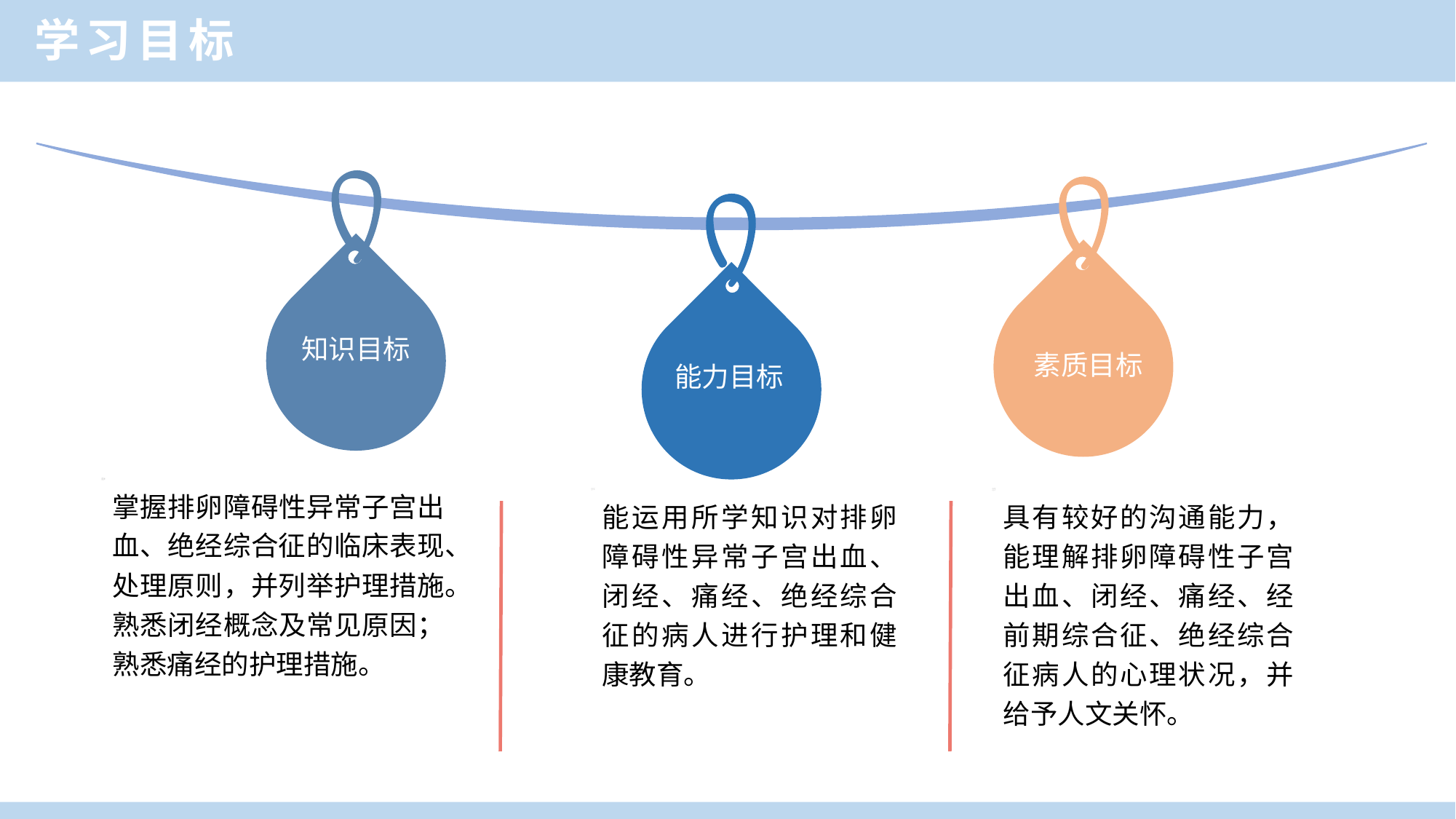

学习目标

知识目标

素质目标

能力目标
掌握排卵障碍性异常子宫出血、绝经综合征的临床表现、处理原则，并列举护理措施。
熟悉闭经概念及常见原因；熟悉痛经的护理措施。
能运用所学知识对排卵障碍性异常子宫出血、闭经、痛经、绝经综合征的病人进行护理和健康教育。
具有较好的沟通能力，能理解排卵障碍性子宫出血、闭经、痛经、经前期综合征、绝经综合征病人的心理状况，并给予人文关怀。